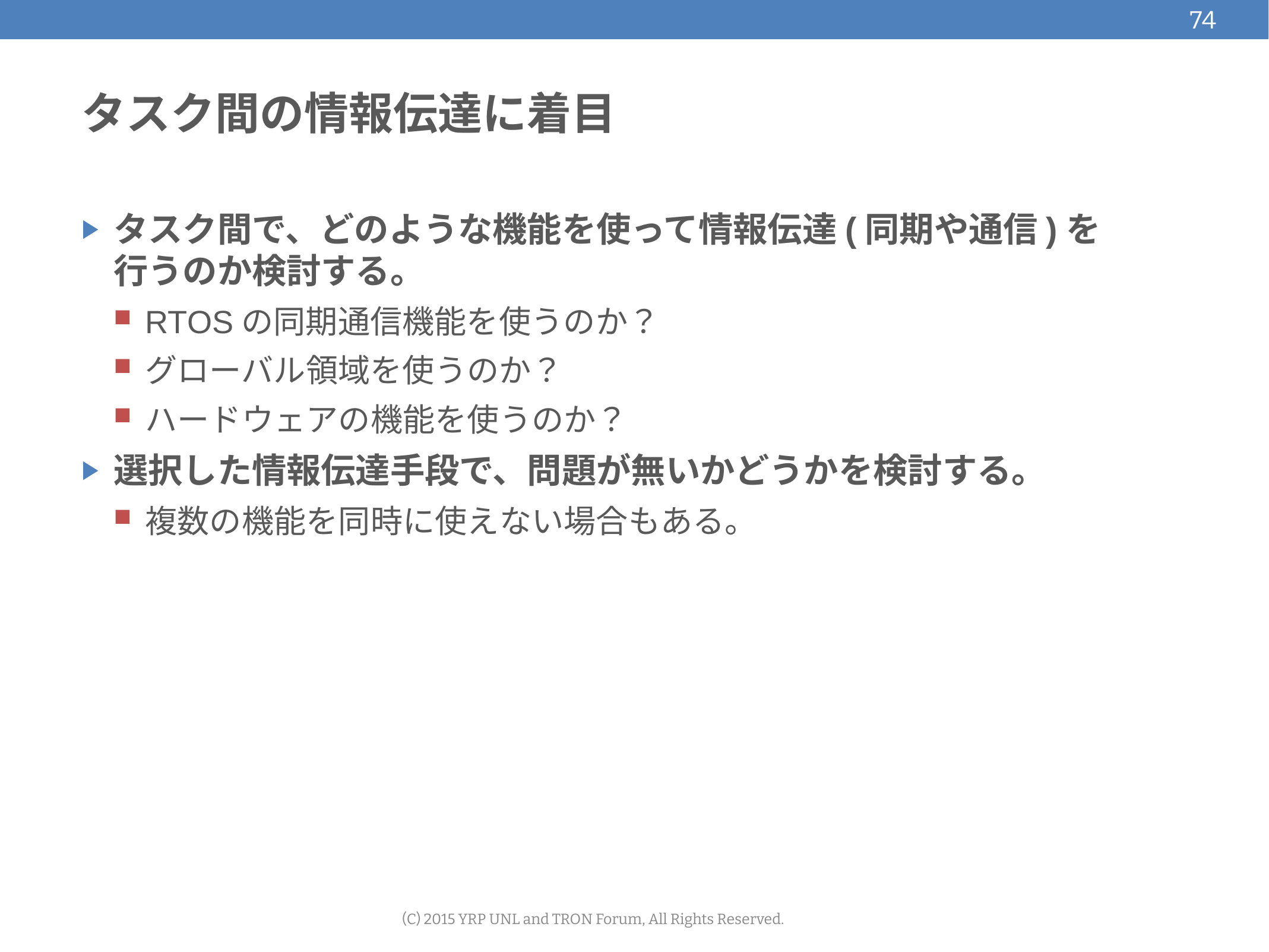

74
# タスク間の情報伝達に着目
タスク間で、どのような機能を使って情報伝達(同期や通信)を行うのか検討する。
RTOSの同期通信機能を使うのか？
グローバル領域を使うのか？
ハードウェアの機能を使うのか？
選択した情報伝達手段で、問題が無いかどうかを検討する。
複数の機能を同時に使えない場合もある。
(C) 2015 YRP UNL and TRON Forum, All Rights Reserved.